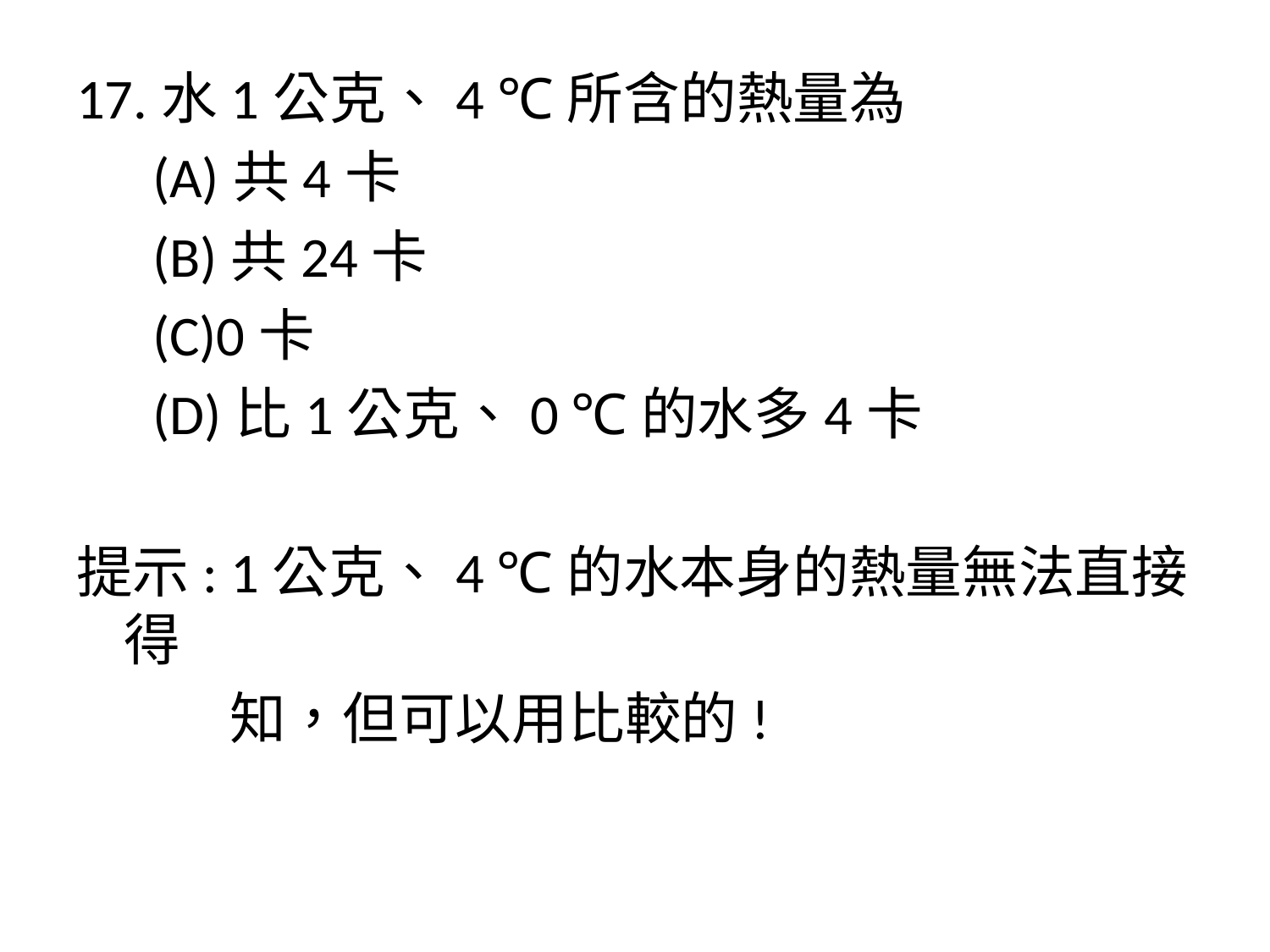

17.水1公克、4 ℃所含的熱量為
      (A)共4卡
      (B)共24卡
      (C)0卡
      (D)比1公克、0 ℃的水多4卡

提示: 1公克、4 ℃的水本身的熱量無法直接得
           知，但可以用比較的!